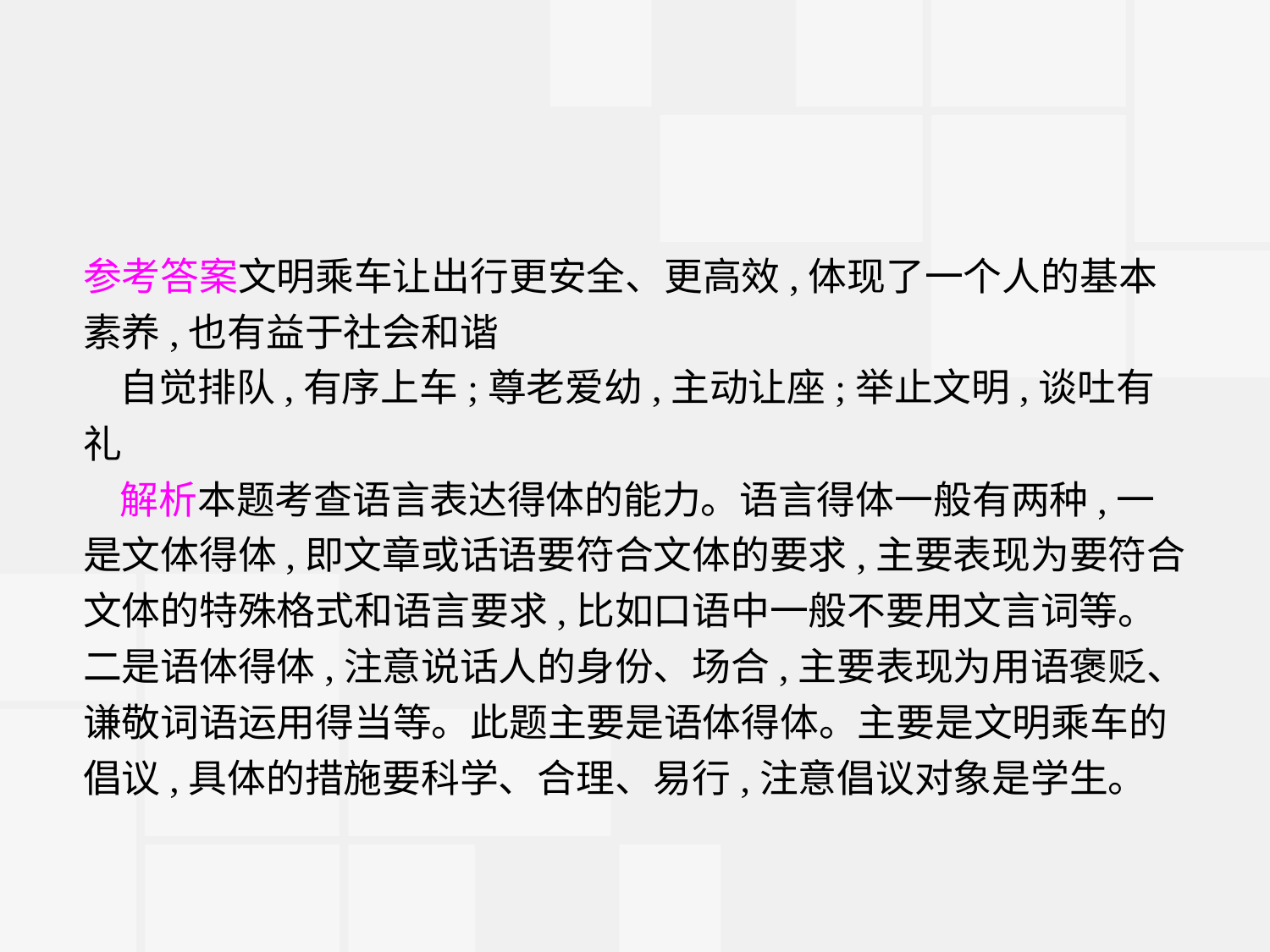

参考答案文明乘车让出行更安全、更高效,体现了一个人的基本素养,也有益于社会和谐
自觉排队,有序上车;尊老爱幼,主动让座;举止文明,谈吐有礼
解析本题考查语言表达得体的能力。语言得体一般有两种,一是文体得体,即文章或话语要符合文体的要求,主要表现为要符合文体的特殊格式和语言要求,比如口语中一般不要用文言词等。二是语体得体,注意说话人的身份、场合,主要表现为用语褒贬、谦敬词语运用得当等。此题主要是语体得体。主要是文明乘车的倡议,具体的措施要科学、合理、易行,注意倡议对象是学生。